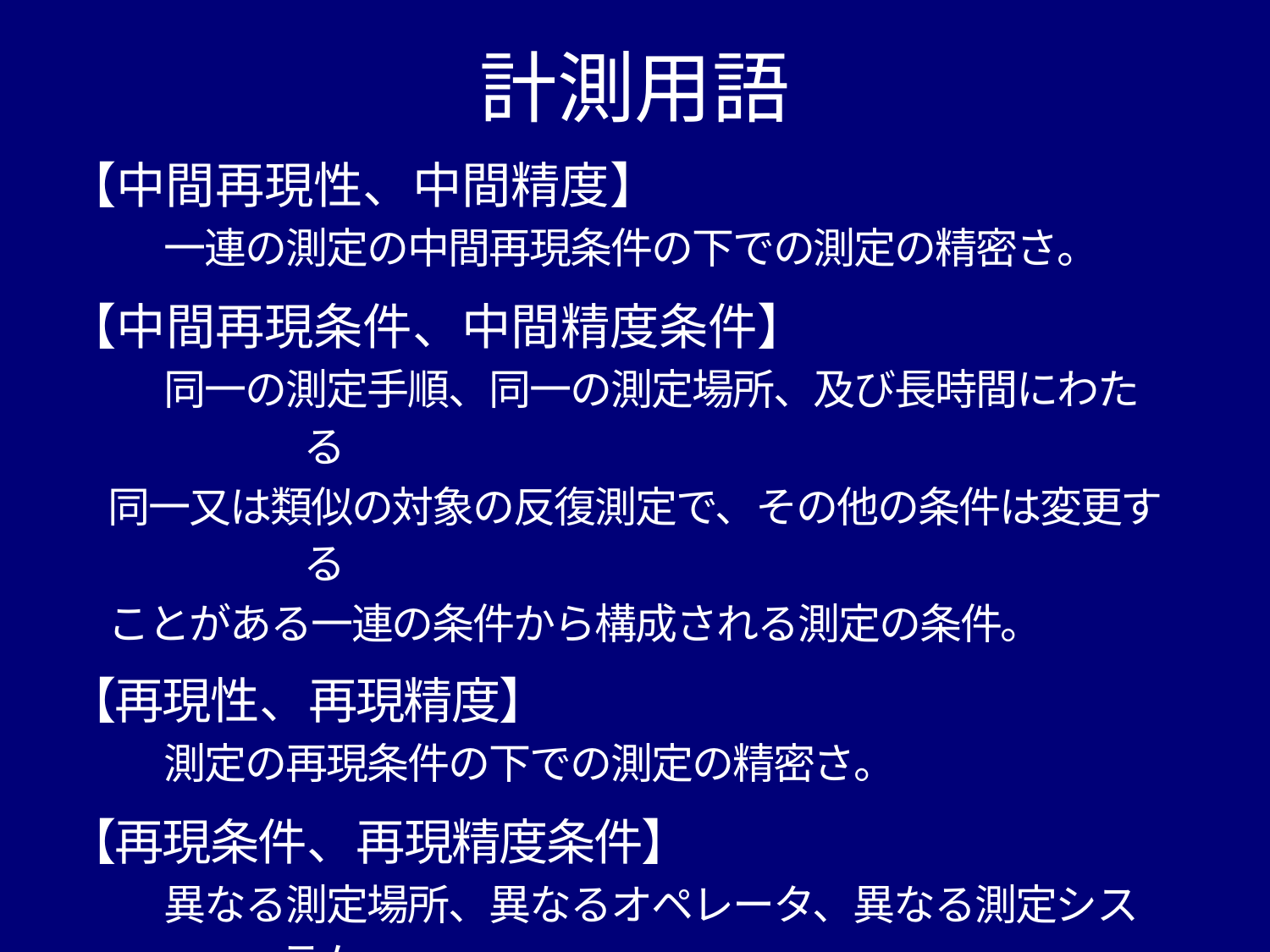

# 計測用語
【中間再現性、中間精度】
　　一連の測定の中間再現条件の下での測定の精密さ。

【中間再現条件、中間精度条件】
　　同一の測定手順、同一の測定場所、及び長時間にわたる
　同一又は類似の対象の反復測定で、その他の条件は変更する
　ことがある一連の条件から構成される測定の条件。

【再現性、再現精度】
　　測定の再現条件の下での測定の精密さ。

【再現条件、再現精度条件】
　　異なる測定場所、異なるオペレータ、異なる測定システム、
　及び同一又は類似の対象についての反復測定からなる一連の
　条件から構成される測定の条件。